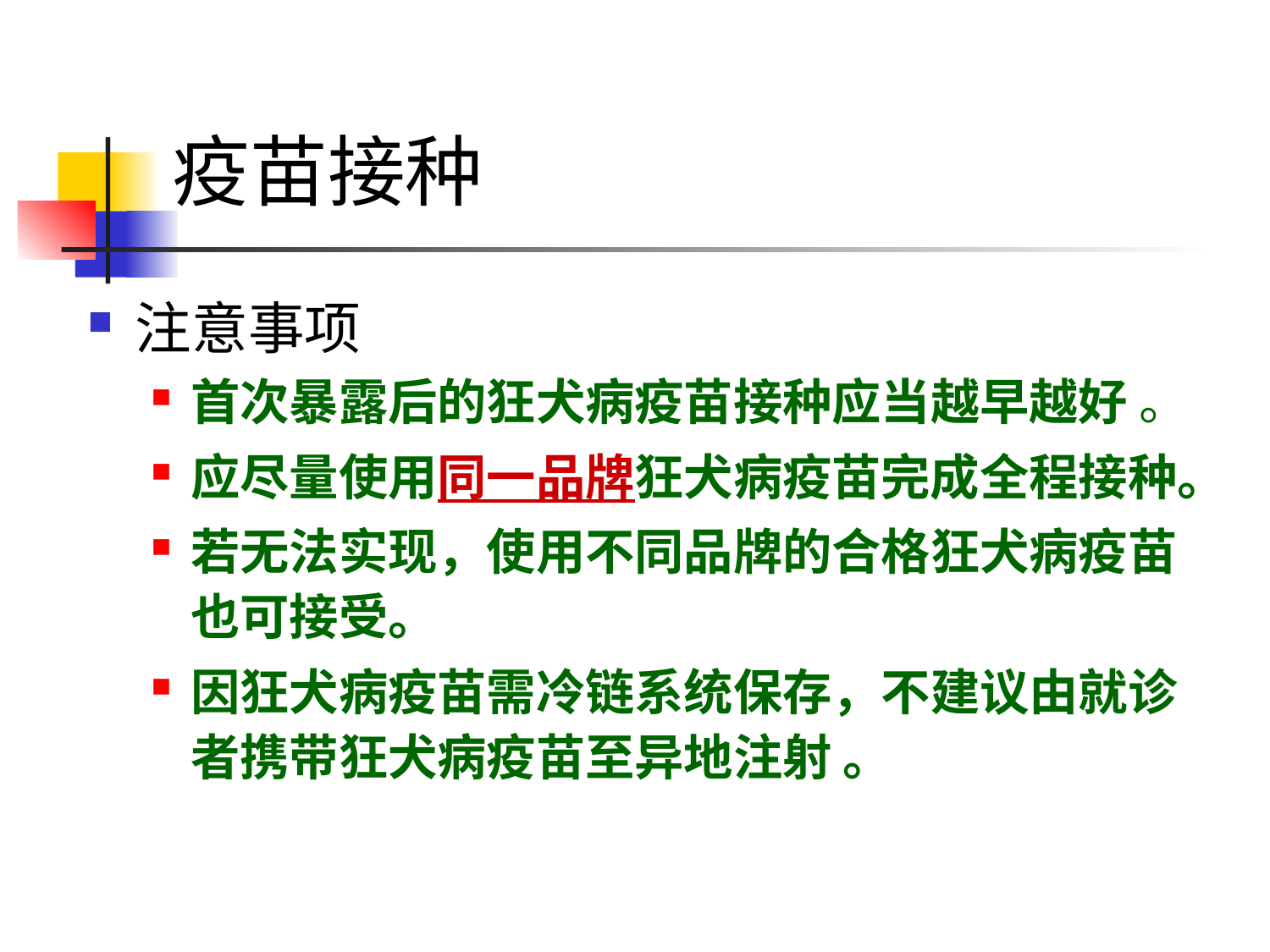

疫苗接种
注意事项
首次暴露后的狂犬病疫苗接种应当越早越好 。
应尽量使用同一品牌狂犬病疫苗完成全程接种。
若无法实现，使用不同品牌的合格狂犬病疫苗也可接受。
因狂犬病疫苗需冷链系统保存，不建议由就诊者携带狂犬病疫苗至异地注射 。